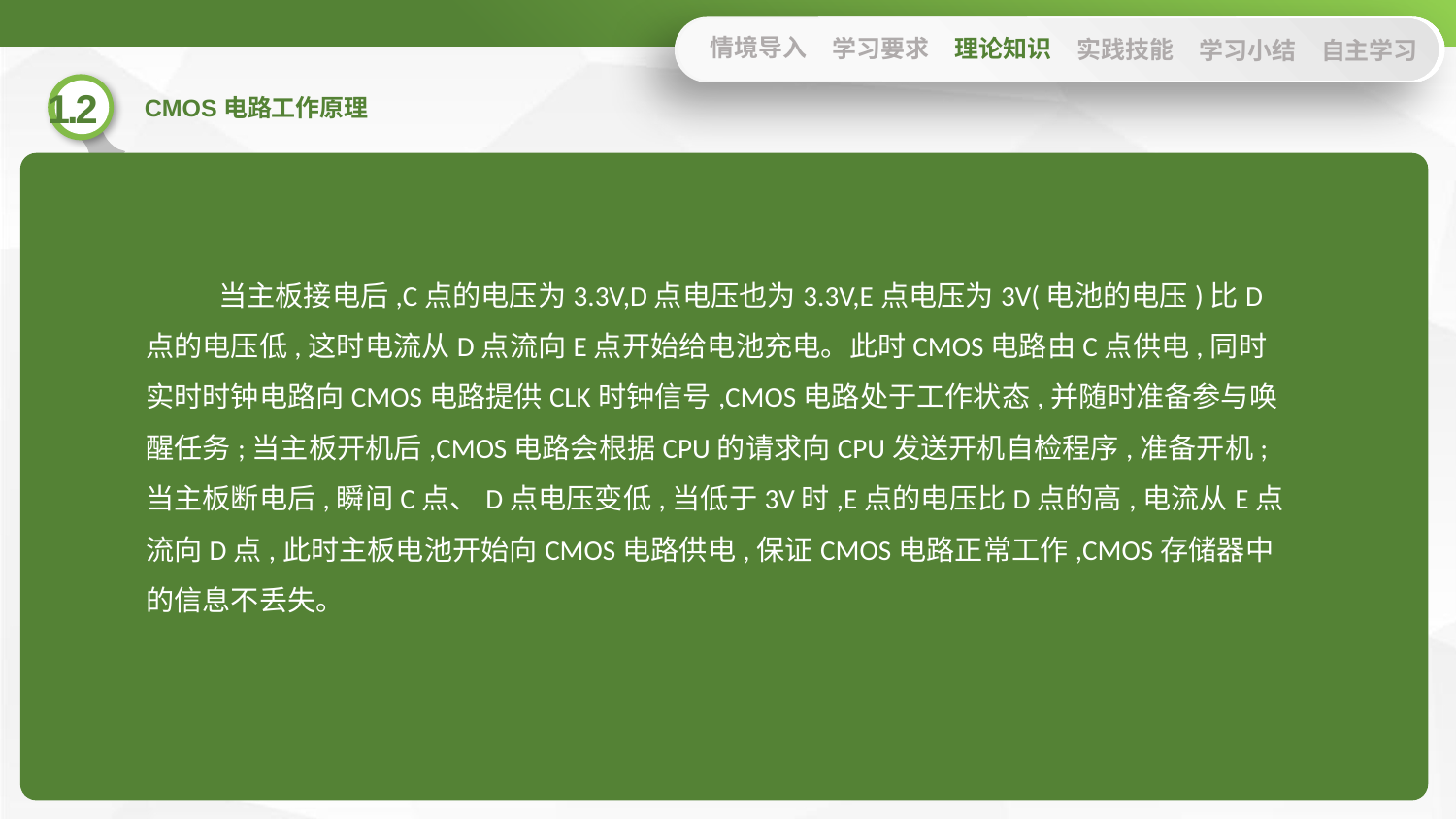

情境导入
学习要求
理论知识
实践技能
学习小结
自主学习
当主板接电后,C点的电压为3.3V,D点电压也为3.3V,E点电压为3V(电池的电压)比D点的电压低,这时电流从D点流向E点开始给电池充电。此时CMOS电路由C点供电,同时实时时钟电路向CMOS电路提供CLK时钟信号,CMOS电路处于工作状态,并随时准备参与唤醒任务;当主板开机后,CMOS电路会根据CPU的请求向CPU发送开机自检程序,准备开机;当主板断电后,瞬间C点、D点电压变低,当低于3V时,E点的电压比D点的高,电流从E点流向D点,此时主板电池开始向CMOS电路供电,保证CMOS电路正常工作,CMOS存储器中的信息不丢失。